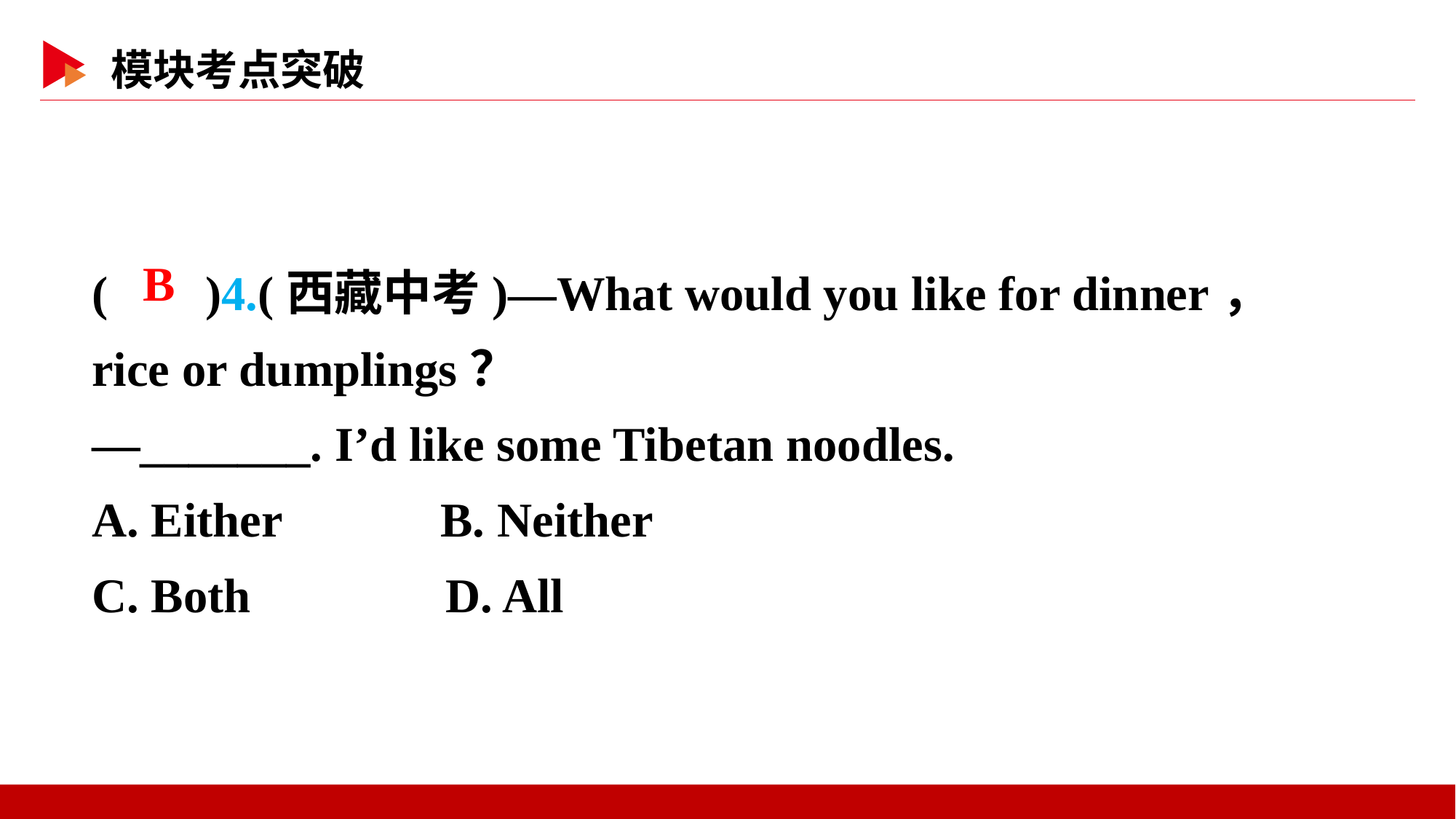

(        )4.(西藏中考)—What would you like for dinner， rice or dumplings？
—_______. I’d like some Tibetan noodles.
A. Either             B. Neither
C. Both                D. All
   B